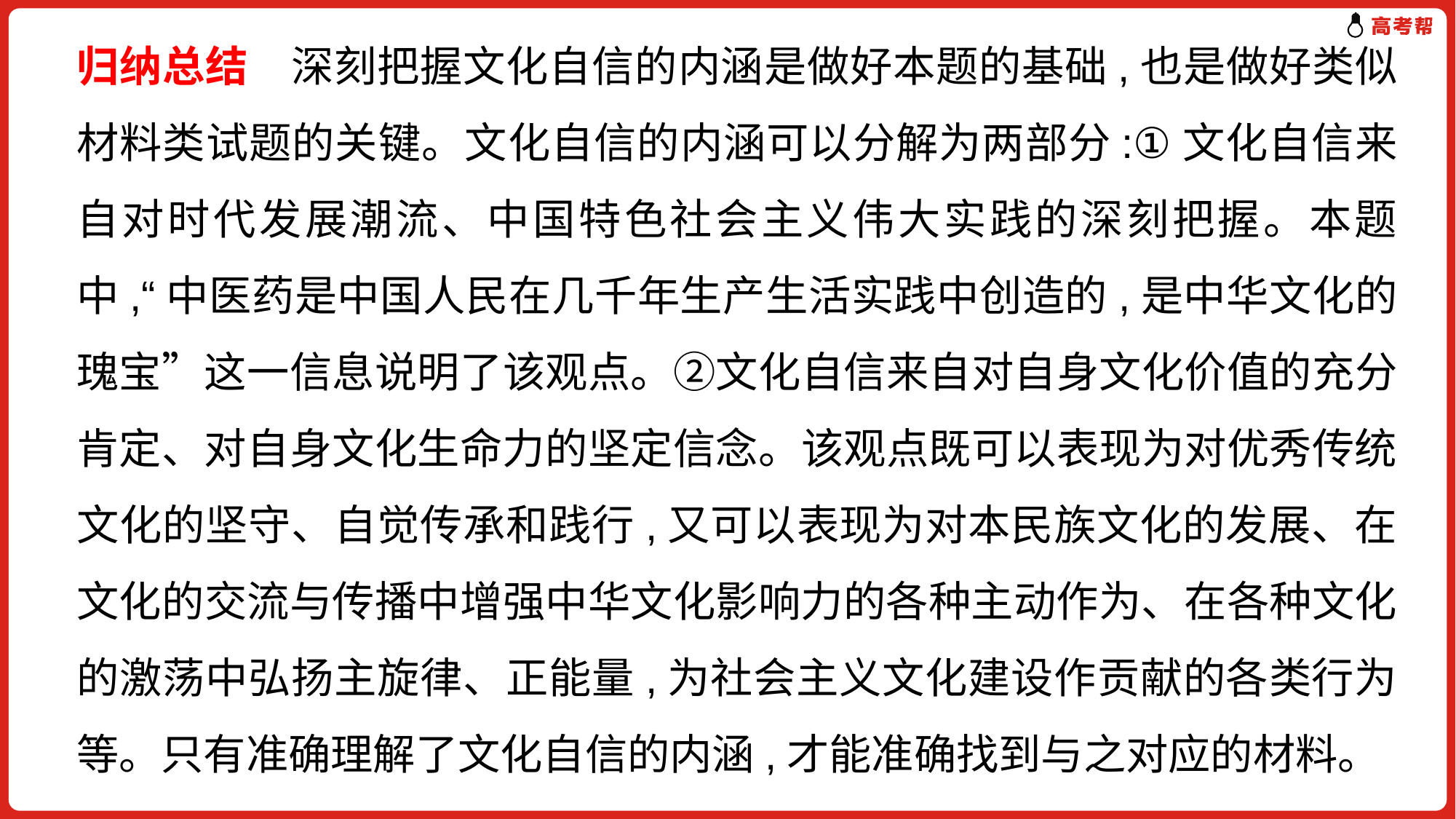

归纳总结　深刻把握文化自信的内涵是做好本题的基础,也是做好类似材料类试题的关键。文化自信的内涵可以分解为两部分:①文化自信来自对时代发展潮流、中国特色社会主义伟大实践的深刻把握。本题中,“中医药是中国人民在几千年生产生活实践中创造的,是中华文化的瑰宝”这一信息说明了该观点。②文化自信来自对自身文化价值的充分肯定、对自身文化生命力的坚定信念。该观点既可以表现为对优秀传统文化的坚守、自觉传承和践行,又可以表现为对本民族文化的发展、在文化的交流与传播中增强中华文化影响力的各种主动作为、在各种文化的激荡中弘扬主旋律、正能量,为社会主义文化建设作贡献的各类行为等。只有准确理解了文化自信的内涵,才能准确找到与之对应的材料。